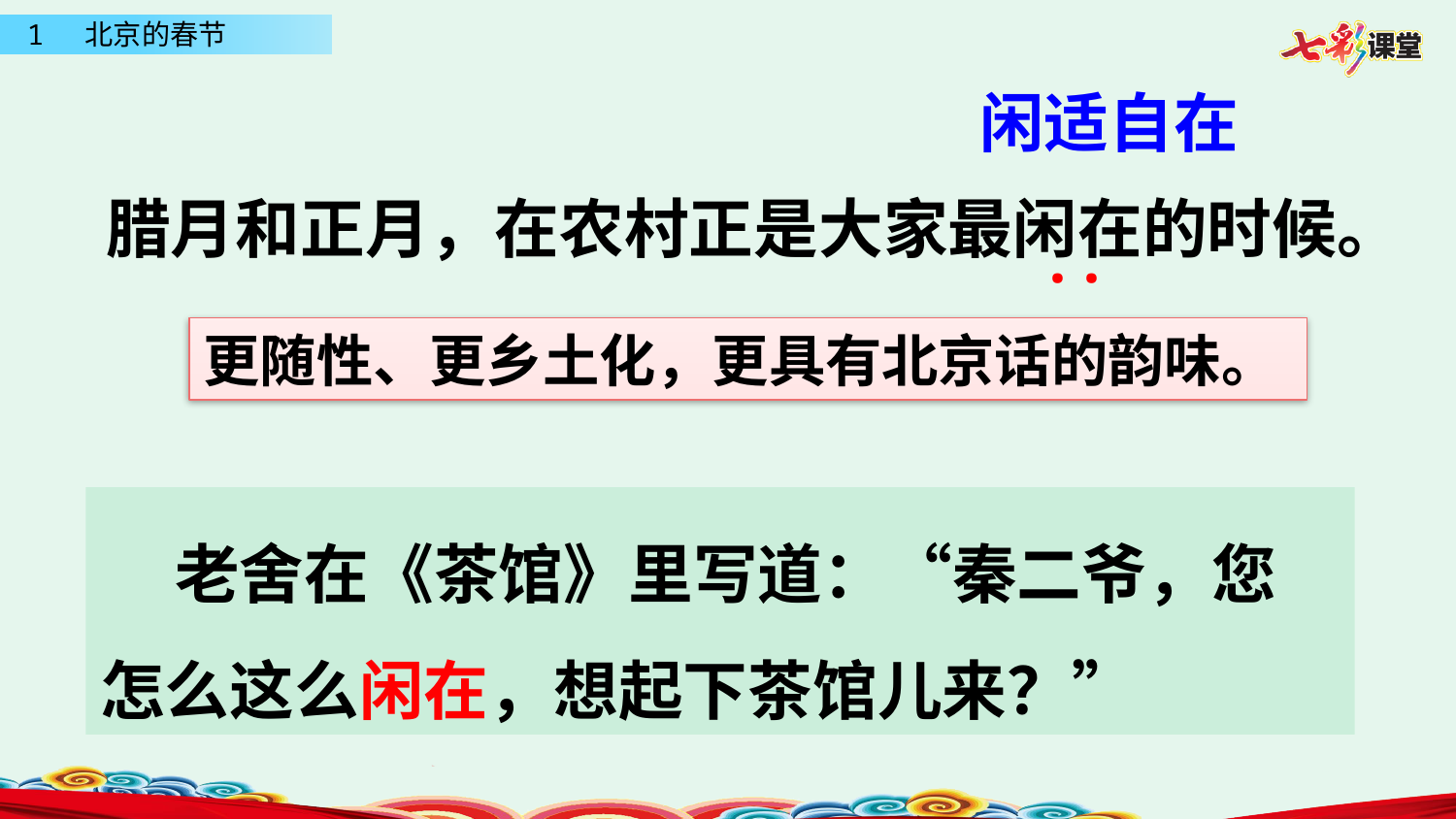

闲适自在
腊月和正月，在农村正是大家最闲在的时候。
··
更随性、更乡土化，更具有北京话的韵味。
    老舍在《茶馆》里写道：“秦二爷，您怎么这么闲在，想起下茶馆儿来？”